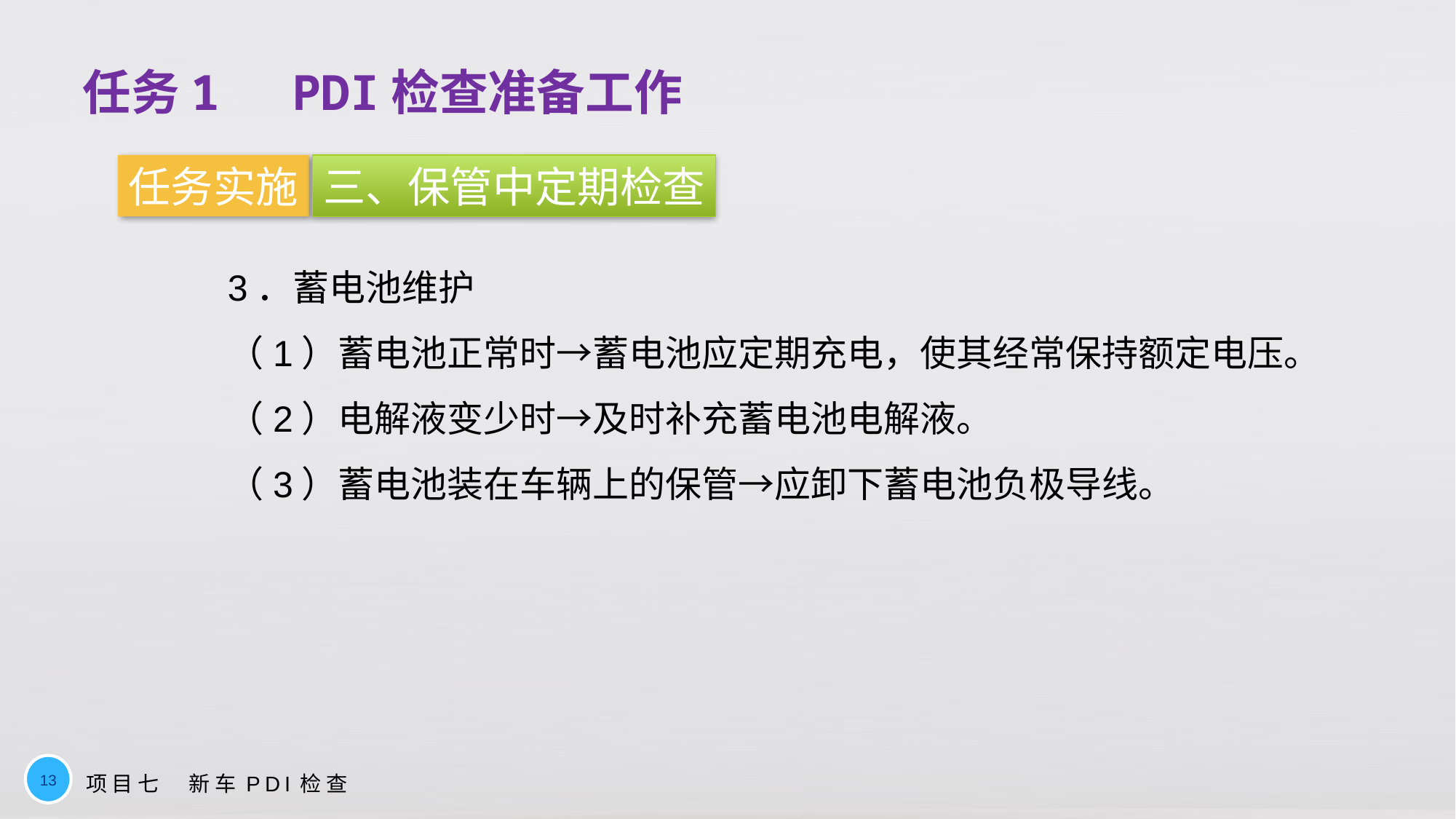

任务1　PDI检查准备工作
任务实施
三、保管中定期检查
3．蓄电池维护
（1）蓄电池正常时→蓄电池应定期充电，使其经常保持额定电压。
（2）电解液变少时→及时补充蓄电池电解液。
（3）蓄电池装在车辆上的保管→应卸下蓄电池负极导线。
13